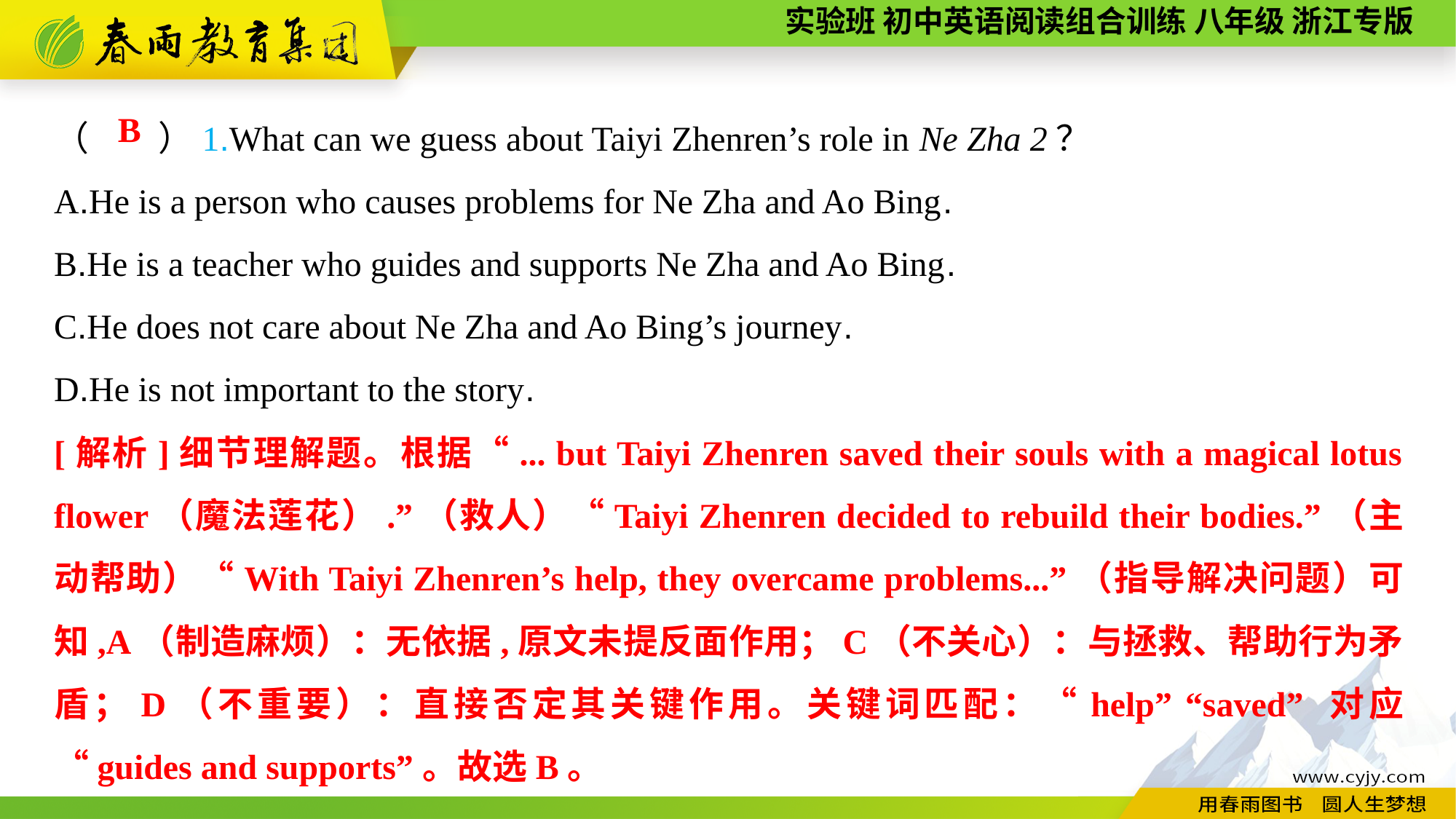

（　　）1.What can we guess about Taiyi Zhenren’s role in Ne Zha 2？
A.He is a person who causes problems for Ne Zha and Ao Bing.
B.He is a teacher who guides and supports Ne Zha and Ao Bing.
C.He does not care about Ne Zha and Ao Bing’s journey.
D.He is not important to the story.
B
[解析]细节理解题。根据“... but Taiyi Zhenren saved their souls with a magical lotus flower（魔法莲花）.”（救人）“Taiyi Zhenren decided to rebuild their bodies.”（主动帮助）“With Taiyi Zhenren’s help, they overcame problems...”（指导解决问题）可知,A（制造麻烦）：无依据,原文未提反面作用；C（不关心）：与拯救、帮助行为矛盾；D（不重要）：直接否定其关键作用。关键词匹配：“help” “saved” 对应 “guides and supports”。故选B。